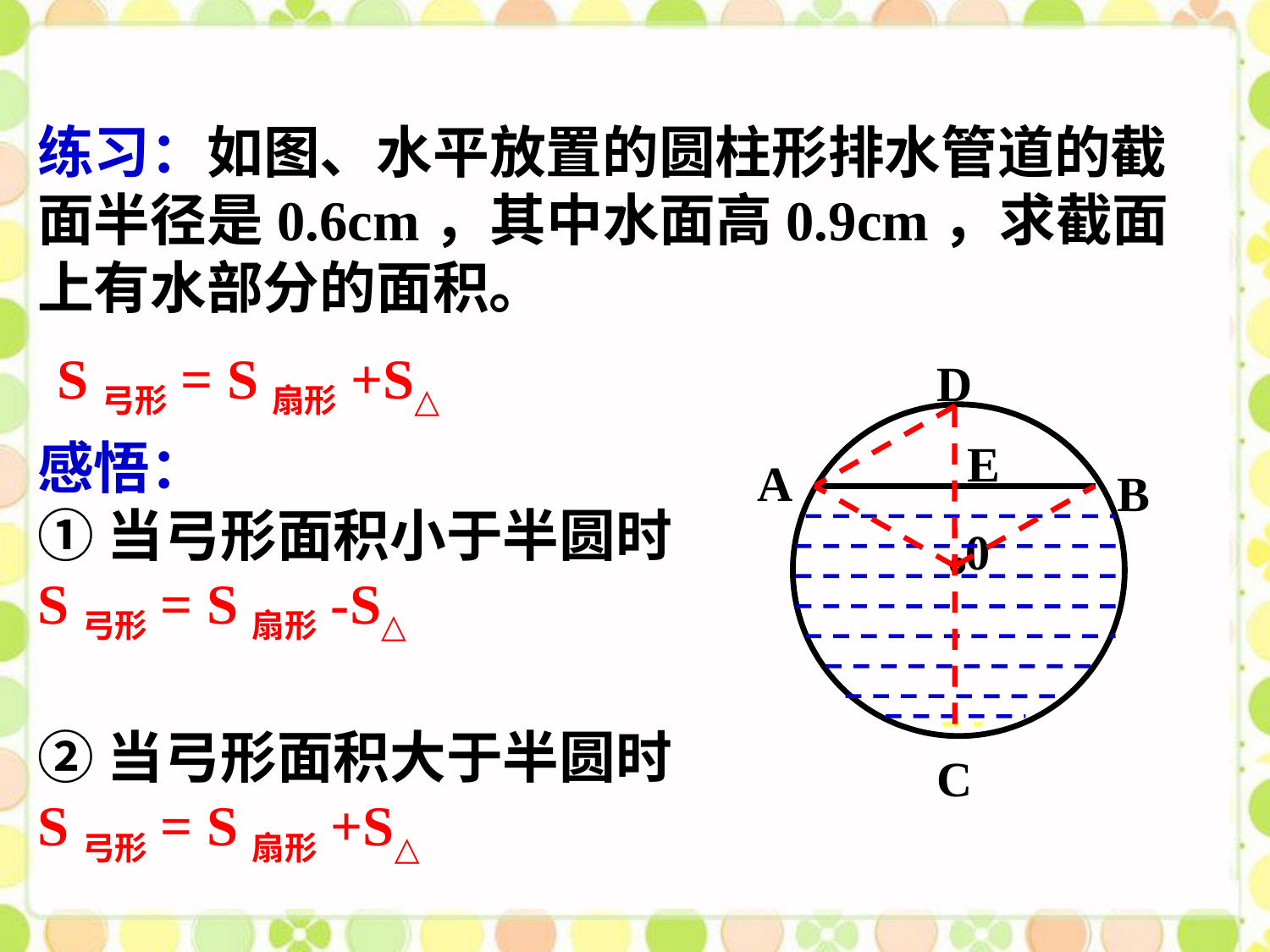

练习：如图、水平放置的圆柱形排水管道的截面半径是0.6cm，其中水面高0.9cm，求截面上有水部分的面积。
S弓形= S扇形+S△
D

0

感悟：
①当弓形面积小于半圆时
S弓形= S扇形-S△

②当弓形面积大于半圆时
S弓形= S扇形+S△
E
A
B

C